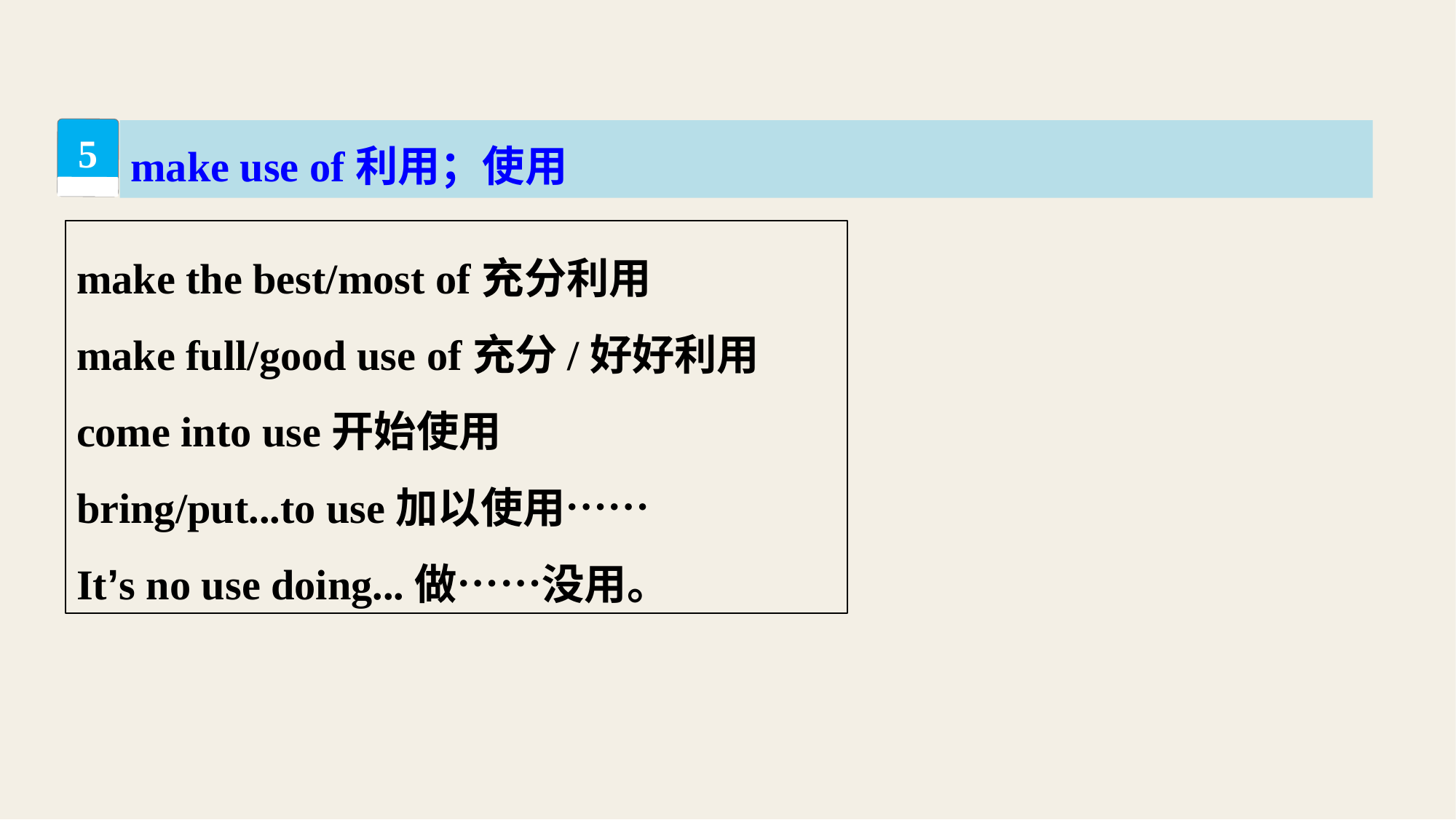

make use of利用；使用

5

make the best/most of充分利用
make full/good use of充分/好好利用
come into use开始使用
bring/put...to use加以使用……
It’s no use doing...做……没用。